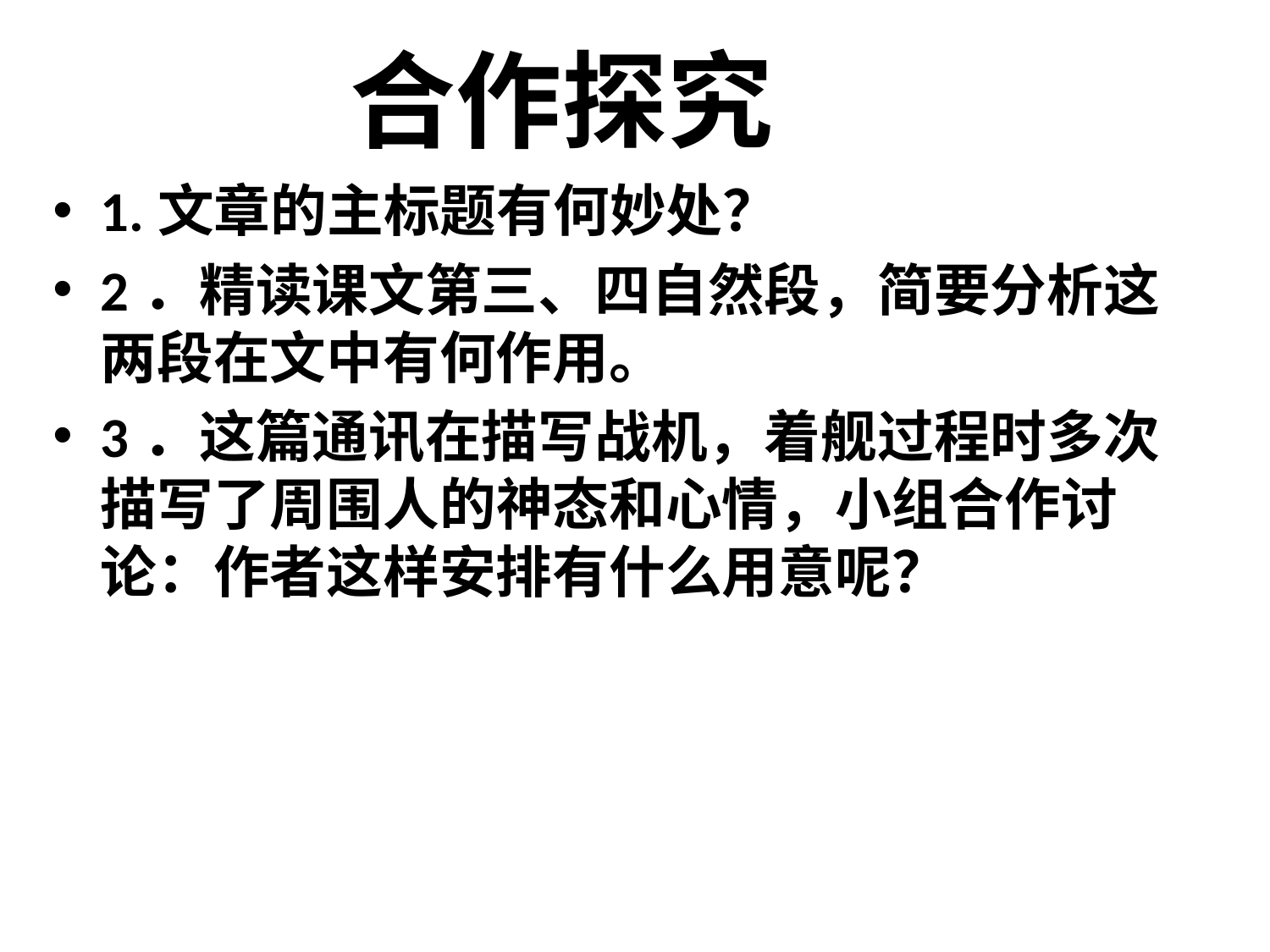

合作探究
1.文章的主标题有何妙处？
2．精读课文第三、四自然段，简要分析这两段在文中有何作用。
3．这篇通讯在描写战机，着舰过程时多次描写了周围人的神态和心情，小组合作讨论：作者这样安排有什么用意呢？